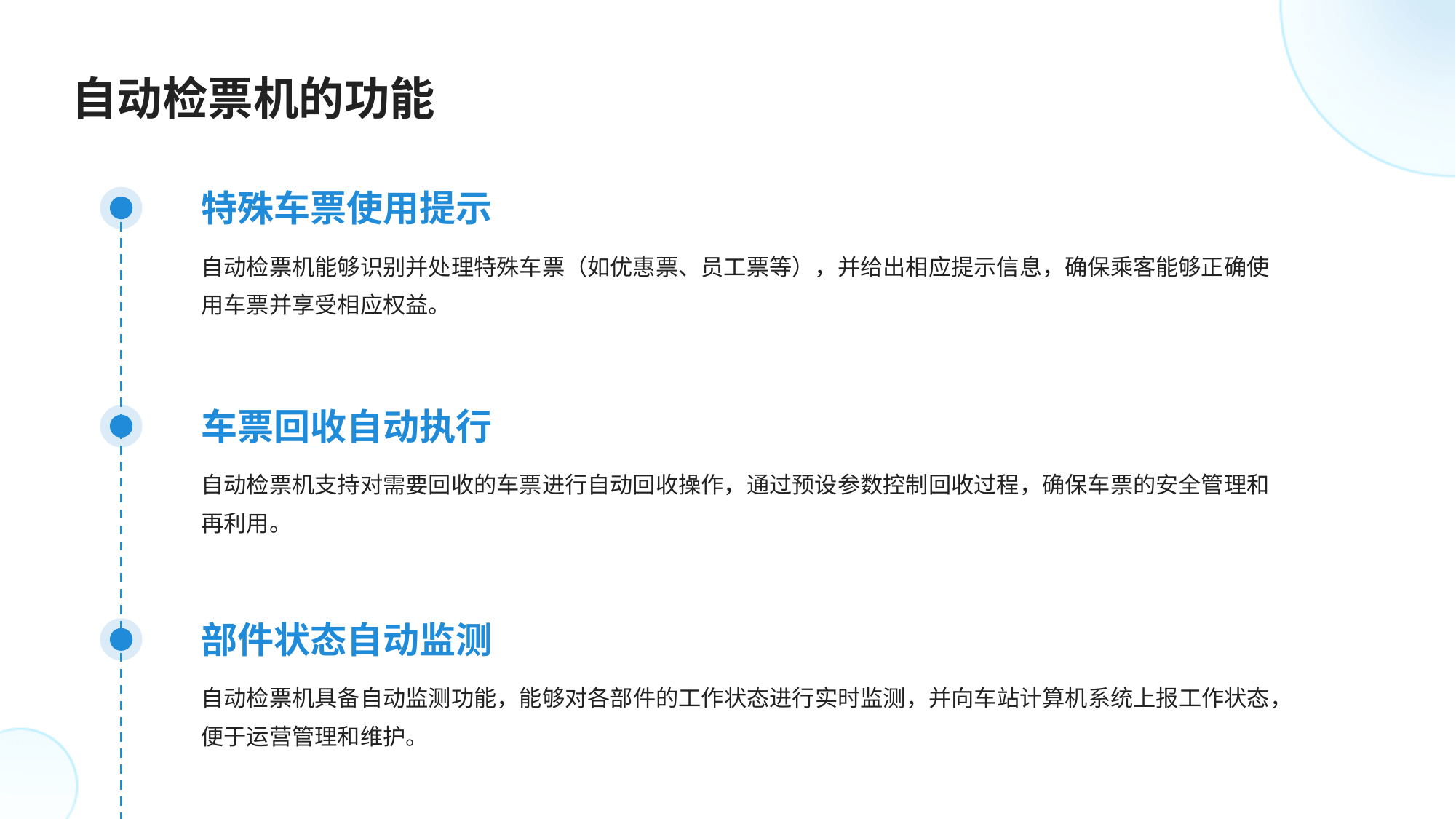

自动检票机的功能
特殊车票使用提示

自动检票机能够识别并处理特殊车票（如优惠票、员工票等），并给出相应提示信息，确保乘客能够正确使用车票并享受相应权益。
车票回收自动执行

自动检票机支持对需要回收的车票进行自动回收操作，通过预设参数控制回收过程，确保车票的安全管理和再利用。
部件状态自动监测

自动检票机具备自动监测功能，能够对各部件的工作状态进行实时监测，并向车站计算机系统上报工作状态，便于运营管理和维护。